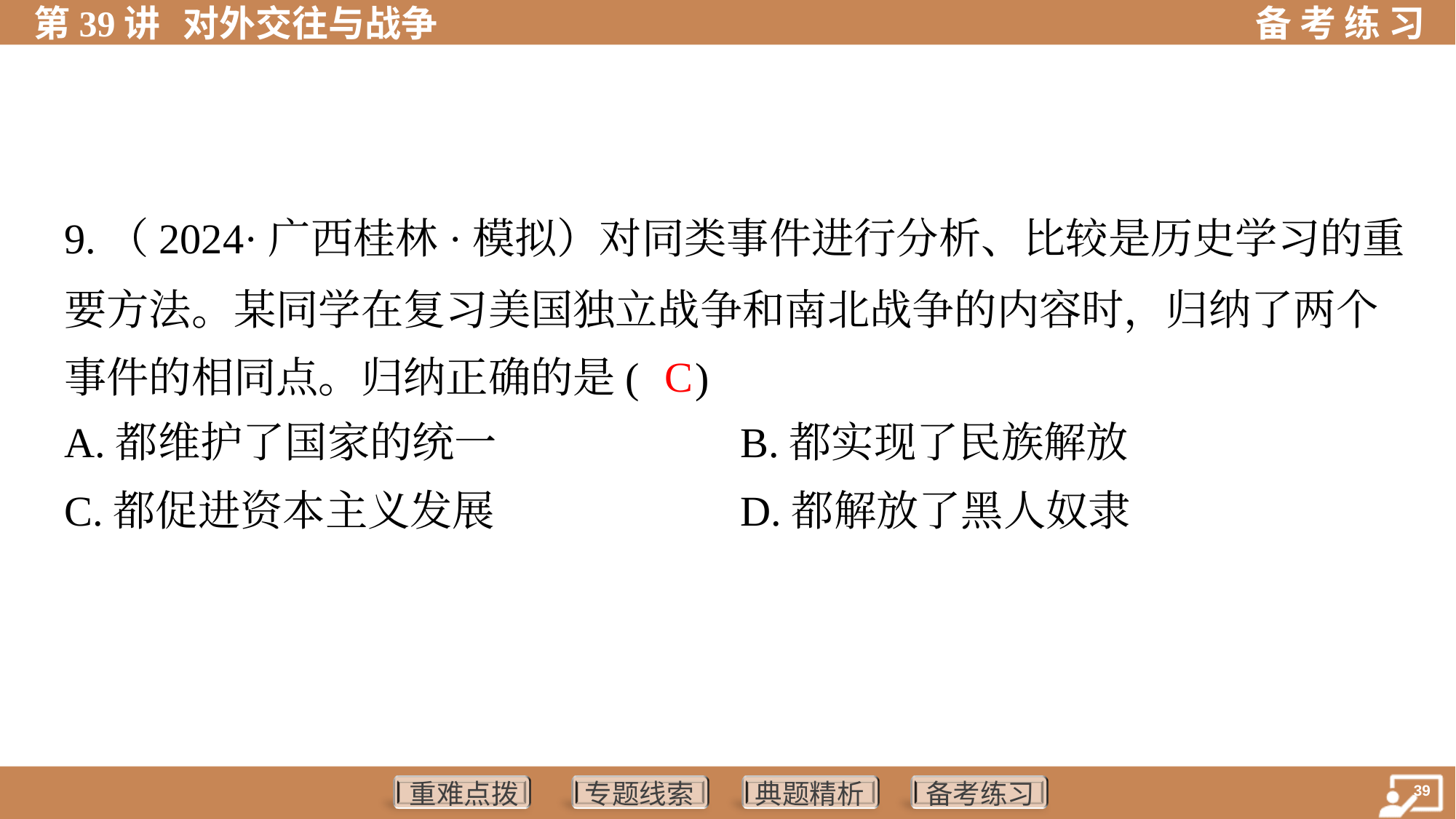

9.（2024·广西桂林·模拟）对同类事件进行分析、比较是历史学习的重
要方法。某同学在复习美国独立战争和南北战争的内容时，归纳了两个
事件的相同点。归纳正确的是(     )
C
A.都维护了国家的统一	B.都实现了民族解放
C.都促进资本主义发展	D.都解放了黑人奴隶